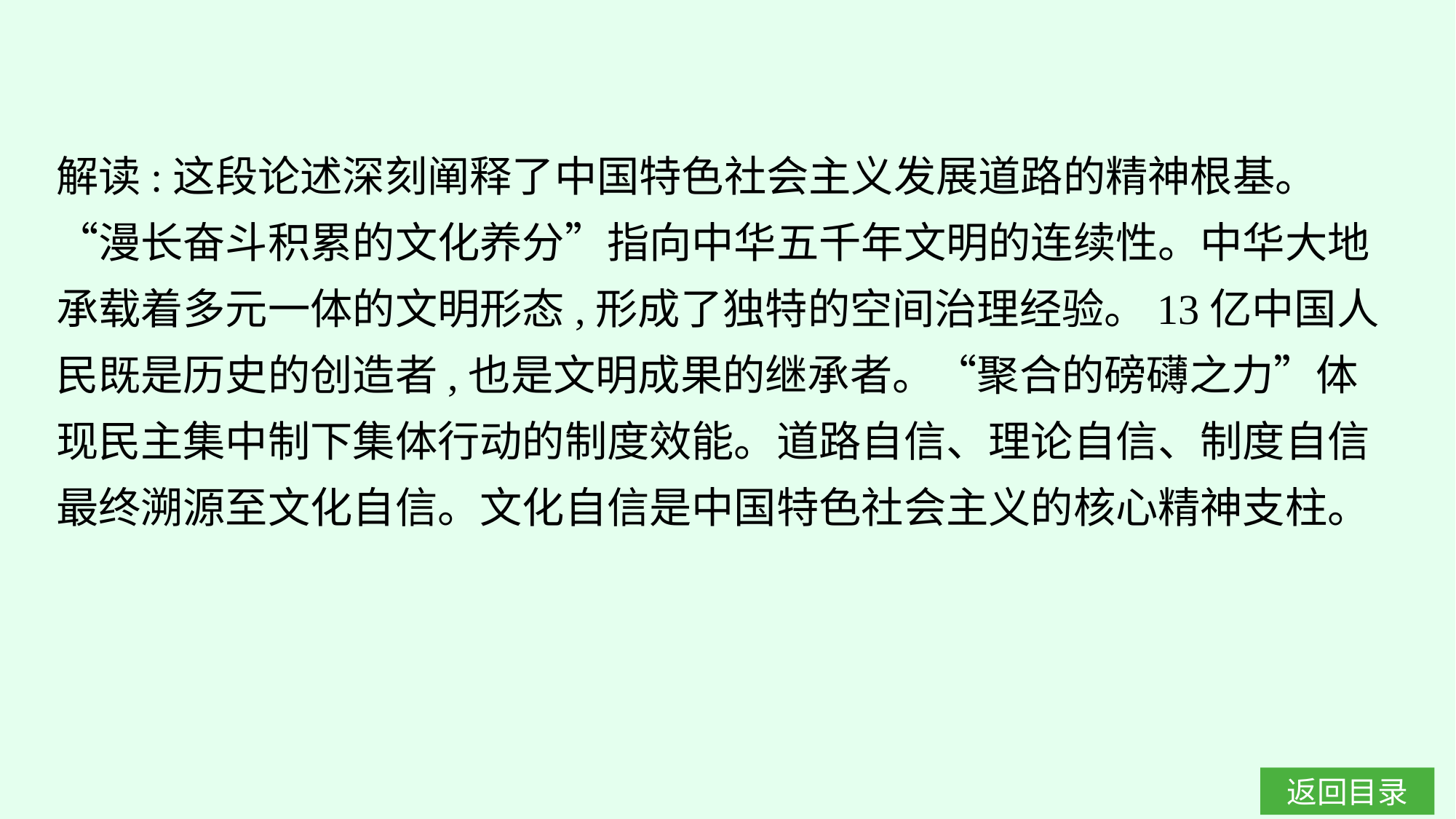

解读:这段论述深刻阐释了中国特色社会主义发展道路的精神根基。“漫长奋斗积累的文化养分”指向中华五千年文明的连续性。中华大地承载着多元一体的文明形态,形成了独特的空间治理经验。13亿中国人民既是历史的创造者,也是文明成果的继承者。“聚合的磅礴之力”体现民主集中制下集体行动的制度效能。道路自信、理论自信、制度自信最终溯源至文化自信。文化自信是中国特色社会主义的核心精神支柱。